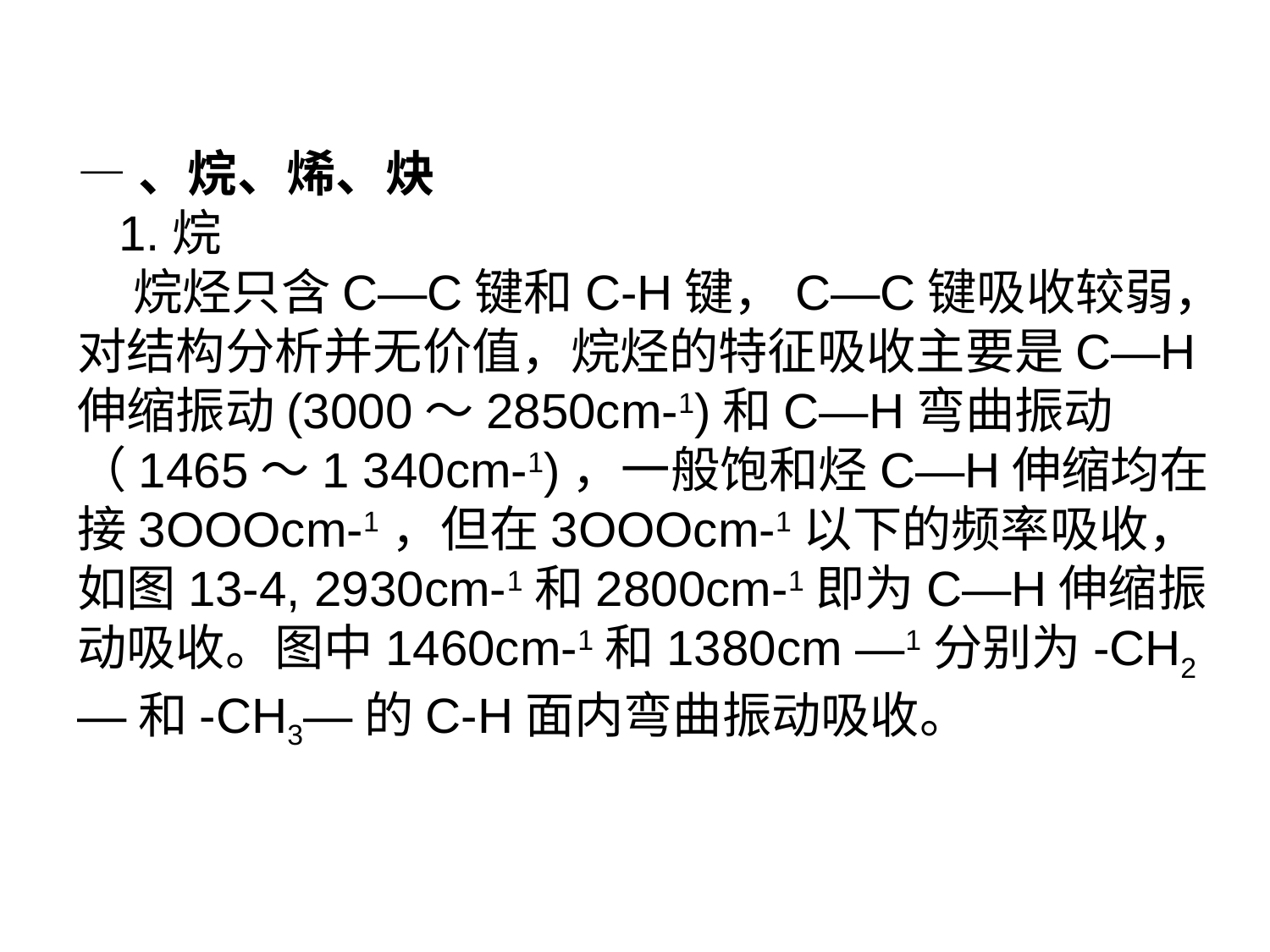

—、烷、烯、炔
   1.烷
    烷烃只含C—C键和C-H键，C—C键吸收较弱，对结构分析并无价值，烷烃的特征吸收主要是C—H伸缩振动(3000〜2850cm-1)和C—H弯曲振动（1465〜1 340cm-1)，一般饱和烃C—H伸缩均在接3OOOcm-1，但在3OOOcm-1以下的频率吸收，如图13-4, 2930cm-1和2800cm-1即为C—H伸缩振动吸收。图中1460cm-1和1380cm —1分别为-CH2—和-CH3—的C-H面内弯曲振动吸收。